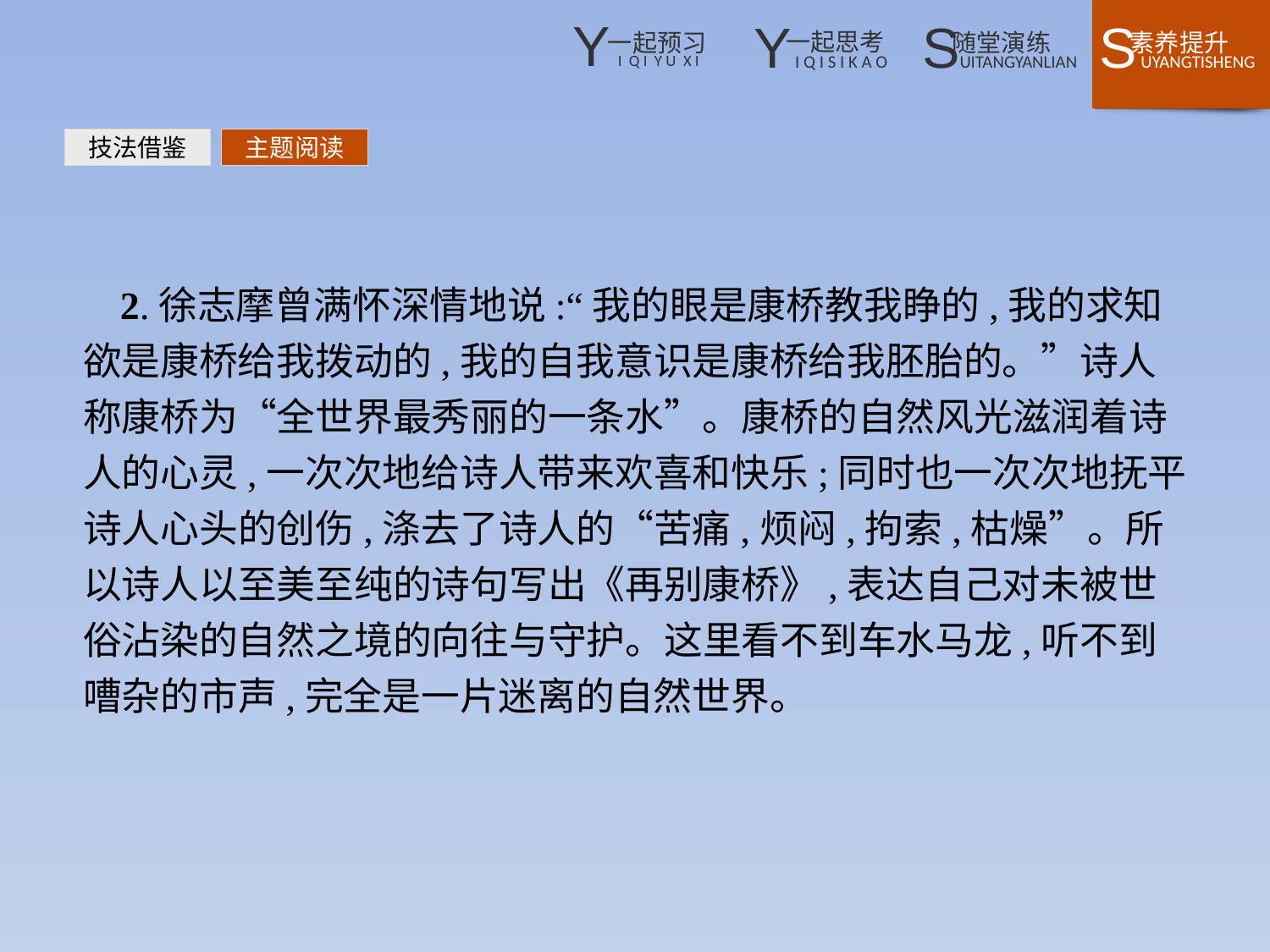

技法借鉴
主题阅读
2.徐志摩曾满怀深情地说:“我的眼是康桥教我睁的,我的求知欲是康桥给我拨动的,我的自我意识是康桥给我胚胎的。”诗人称康桥为“全世界最秀丽的一条水”。康桥的自然风光滋润着诗人的心灵,一次次地给诗人带来欢喜和快乐;同时也一次次地抚平诗人心头的创伤,涤去了诗人的“苦痛,烦闷,拘索,枯燥”。所以诗人以至美至纯的诗句写出《再别康桥》,表达自己对未被世俗沾染的自然之境的向往与守护。这里看不到车水马龙,听不到嘈杂的市声,完全是一片迷离的自然世界。